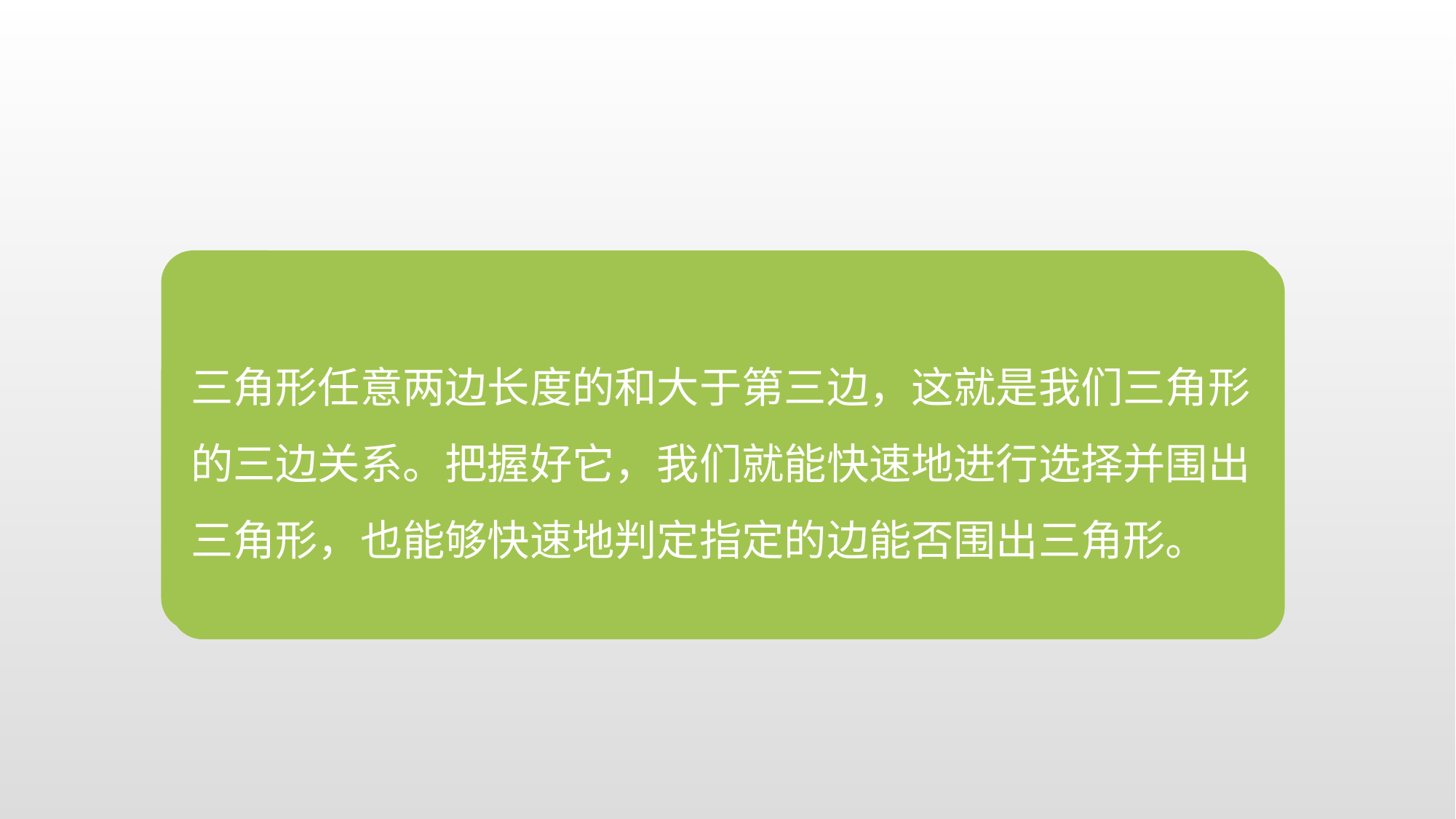

100以内数的连减方法：按从左到右的顺序减，也可以先把后两个数相加，再用第一个数减去相加的结果。
三角形任意两边长度的和大于第三边，这就是我们三角形的三边关系。把握好它，我们就能快速地进行选择并围出三角形，也能够快速地判定指定的边能否围出三角形。